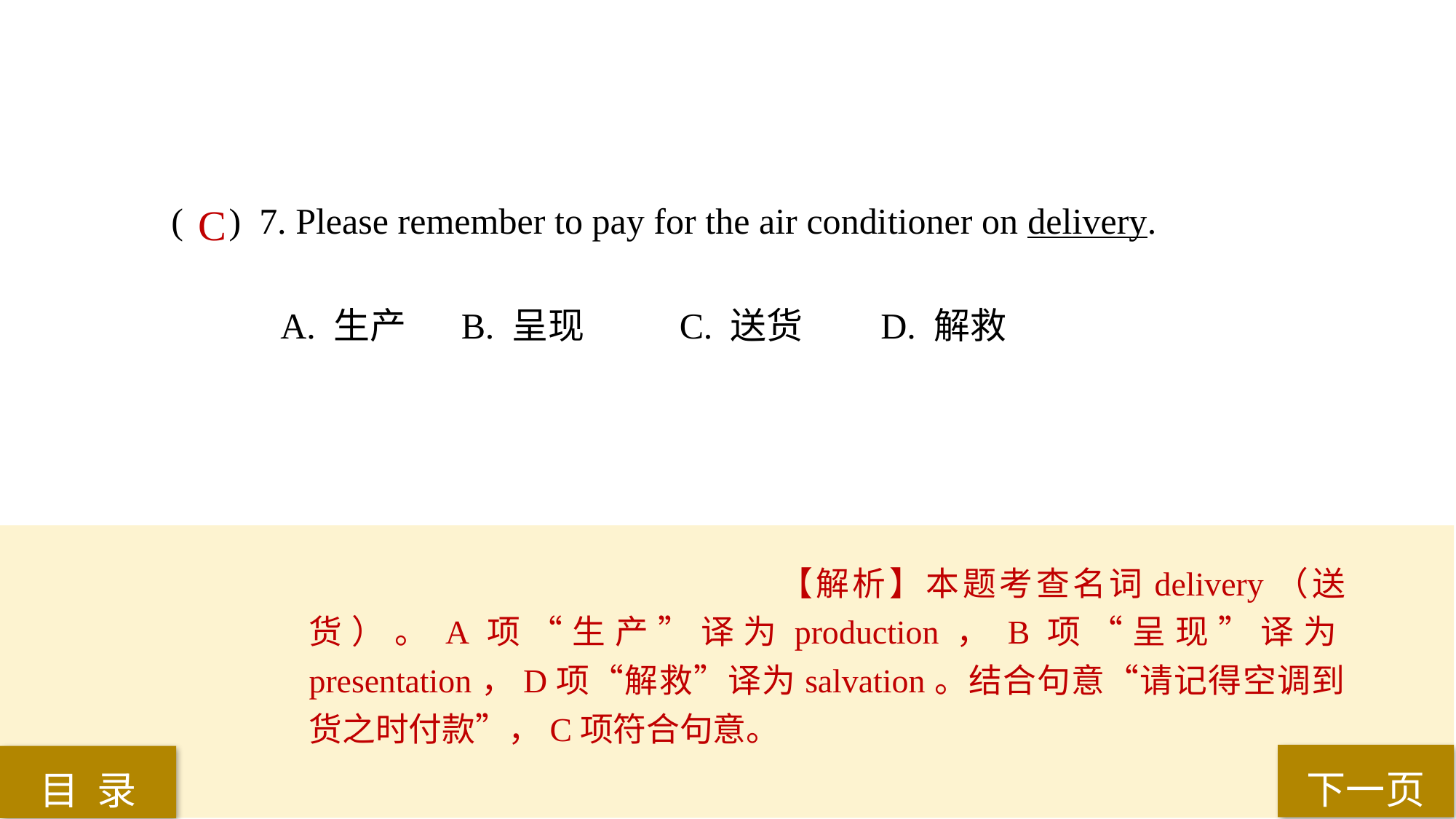

(     )  7. Please remember to pay for the air conditioner on delivery.

A. 生产	 B. 呈现	 C. 送货 	D. 解救
C
【解析】本题考查名词delivery（送货）。A项“生产”译为production，B项“呈现”译为presentation，D项“解救”译为salvation。结合句意“请记得空调到货之时付款”，C项符合句意。